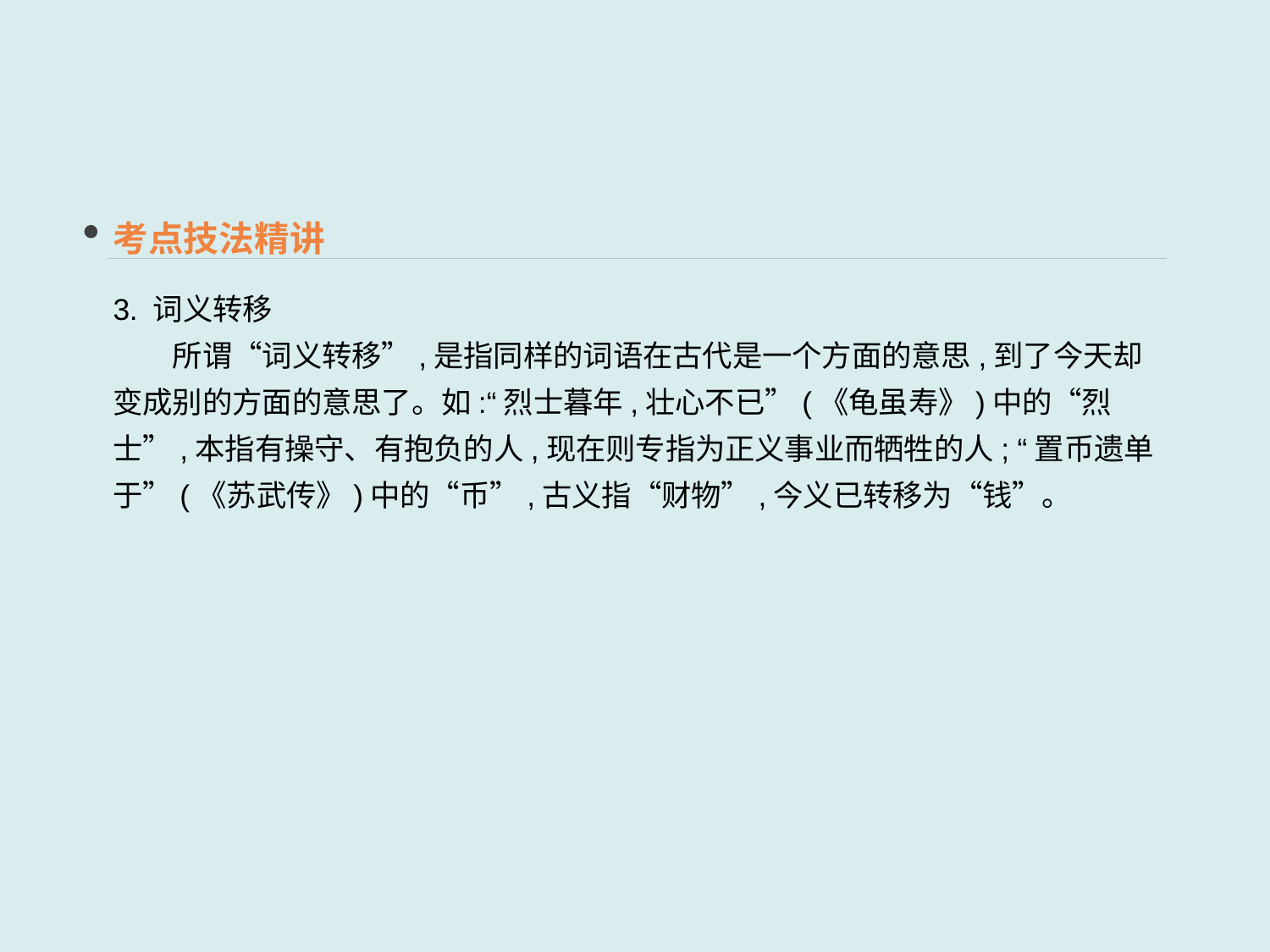

考点技法精讲

3. 词义转移
　　所谓“词义转移”,是指同样的词语在古代是一个方面的意思,到了今天却变成别的方面的意思了。如:“烈士暮年,壮心不已”(《龟虽寿》)中的“烈士”,本指有操守、有抱负的人,现在则专指为正义事业而牺牲的人; “置币遗单于”(《苏武传》)中的“币”,古义指“财物”,今义已转移为“钱”。